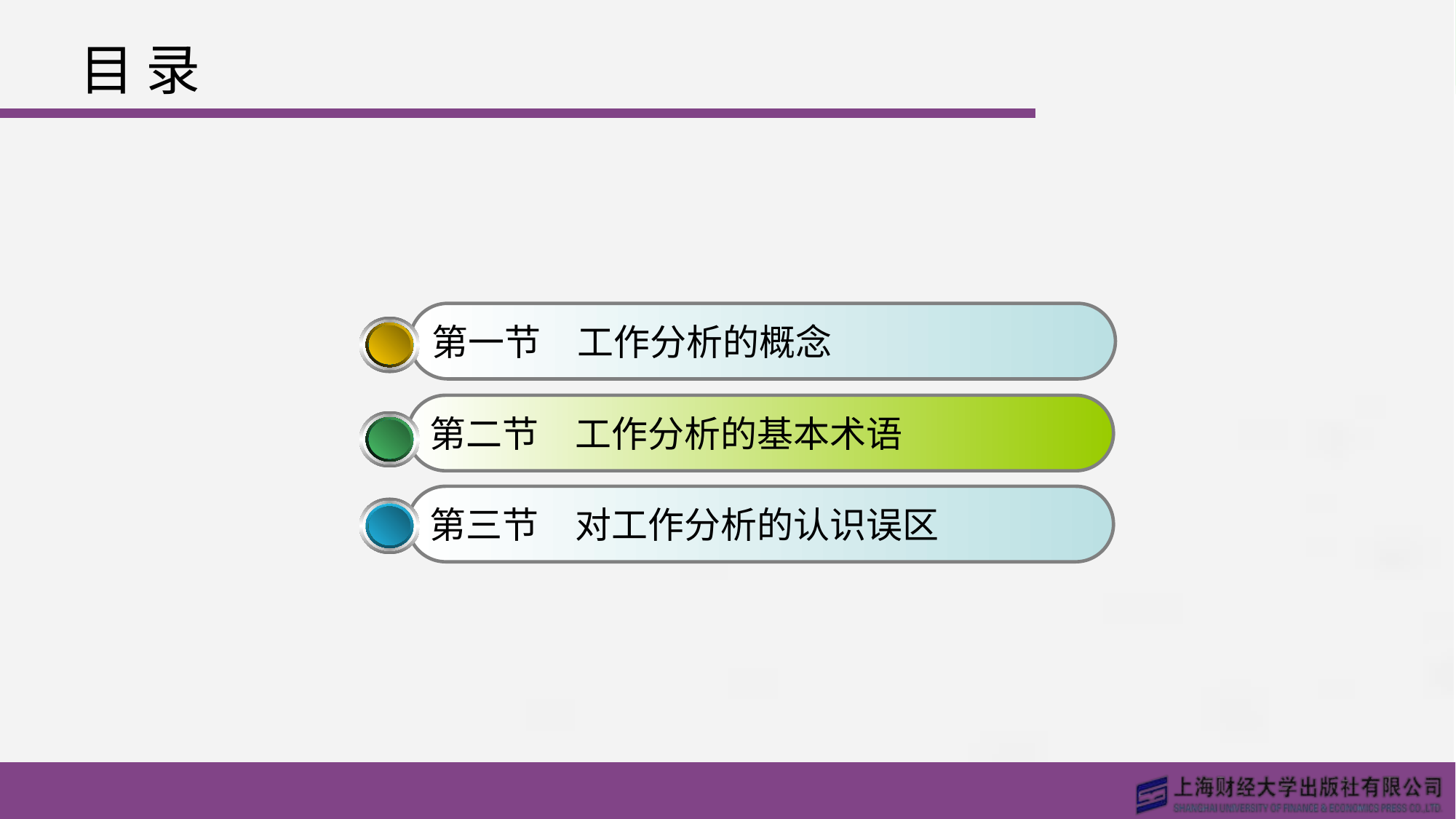

# 目 录
第一节　工作分析的概念

第二节　工作分析的基本术语

第三节　对工作分析的认识误区